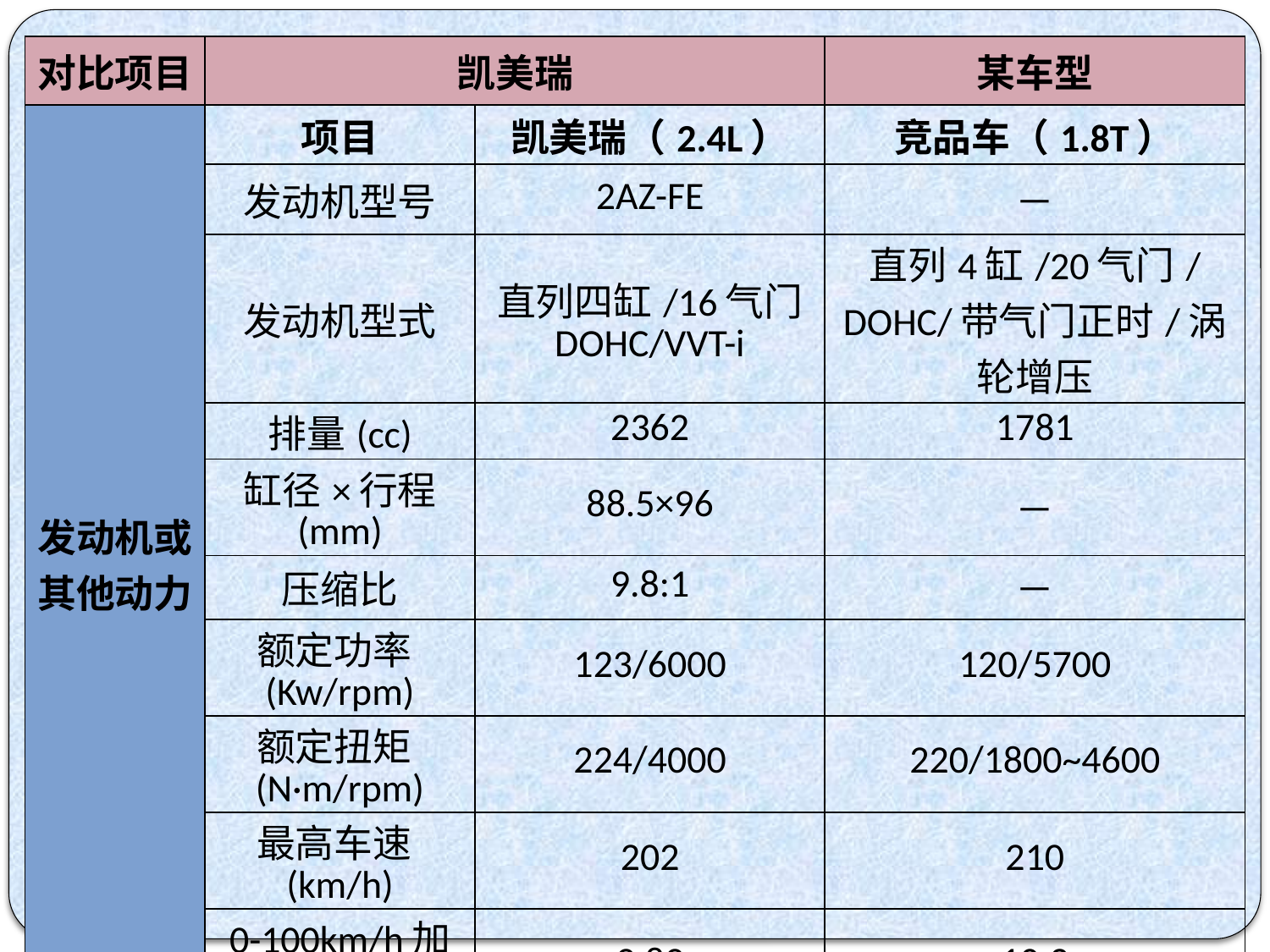

| 对比项目 | 凯美瑞 |  | 某车型 |
| --- | --- | --- | --- |
| 发动机或其他动力 | 项目 | 凯美瑞（2.4L） | 竞品车（1.8T） |
|  | 发动机型号 | 2AZ-FE | － |
|  | 发动机型式 | 直列四缸/16气门 DOHC/VVT-i | 直列4缸/20气门/DOHC/带气门正时/涡轮增压 |
|  | 排量(cc) | 2362 | 1781 |
|  | 缸径×行程 (mm) | 88.5×96 | － |
|  | 压缩比 | 9.8:1 | － |
|  | 额定功率(Kw/rpm) | 123/6000 | 120/5700 |
|  | 额定扭矩(N·m/rpm) | 224/4000 | 220/1800~4600 |
|  | 最高车速(km/h) | 202 | 210 |
|  | 0-100km/h加速时间(s) | 9.89 | 10.2 |